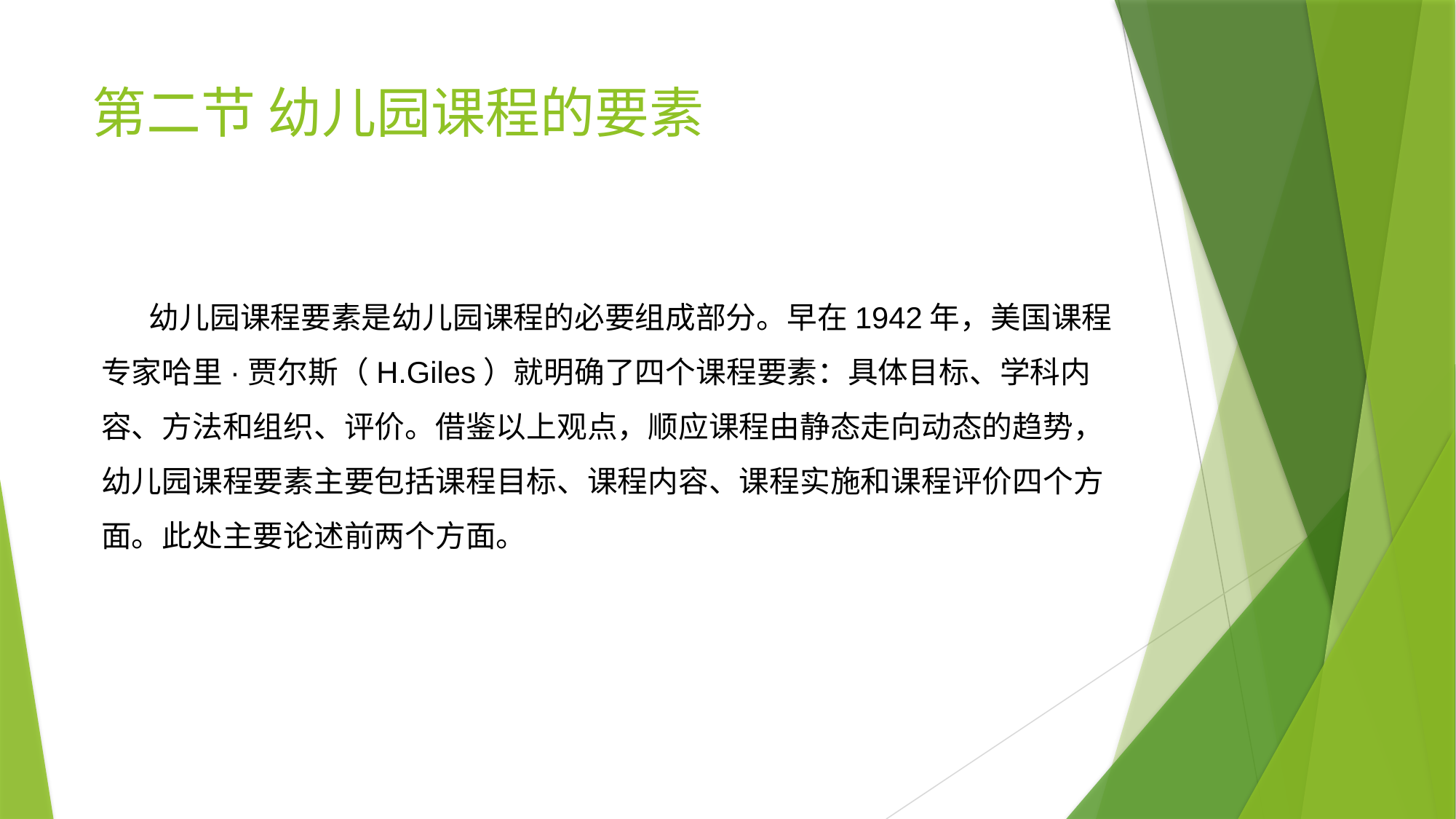

# 第二节 幼儿园课程的要素
      幼儿园课程要素是幼儿园课程的必要组成部分。早在1942年，美国课程专家哈里·贾尔斯（H.Giles）就明确了四个课程要素：具体目标、学科内容、方法和组织、评价。借鉴以上观点，顺应课程由静态走向动态的趋势，幼儿园课程要素主要包括课程目标、课程内容、课程实施和课程评价四个方面。此处主要论述前两个方面。